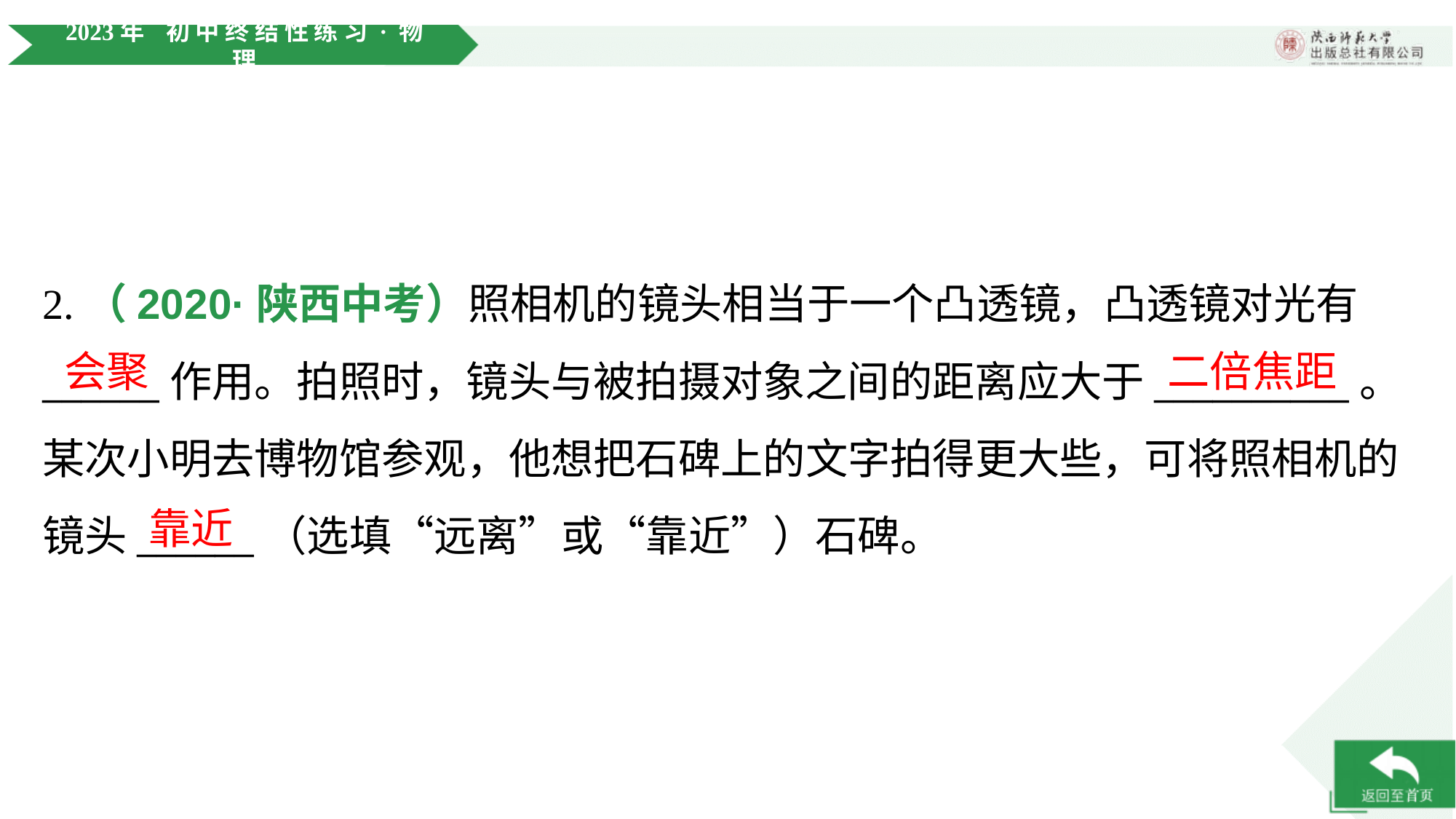

2.（2020·陕西中考）照相机的镜头相当于一个凸透镜，凸透镜对光有
______作用。拍照时，镜头与被拍摄对象之间的距离应大于__________。
某次小明去博物馆参观，他想把石碑上的文字拍得更大些，可将照相机的
镜头______（选填“远离”或“靠近”）石碑。
会聚
二倍焦距
靠近